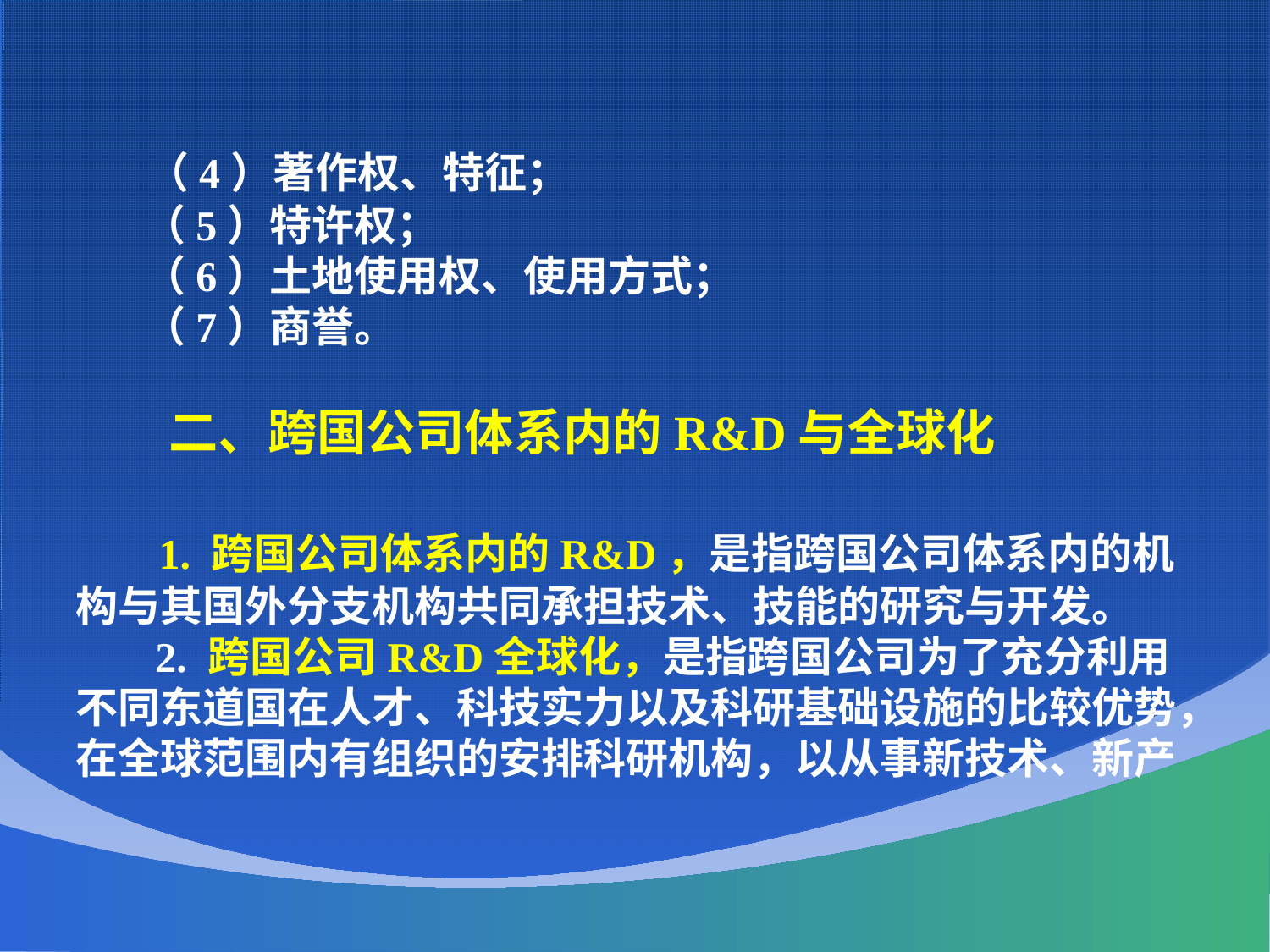

（4）著作权、特征；
 （5）特许权；
 （6）土地使用权、使用方式；
 （7）商誉。

   二、跨国公司体系内的R&D与全球化

   1. 跨国公司体系内的R&D，是指跨国公司体系内的机构与其国外分支机构共同承担技术、技能的研究与开发。
   2. 跨国公司R&D全球化，是指跨国公司为了充分利用不同东道国在人才、科技实力以及科研基础设施的比较优势，在全球范围内有组织的安排科研机构，以从事新技术、新产